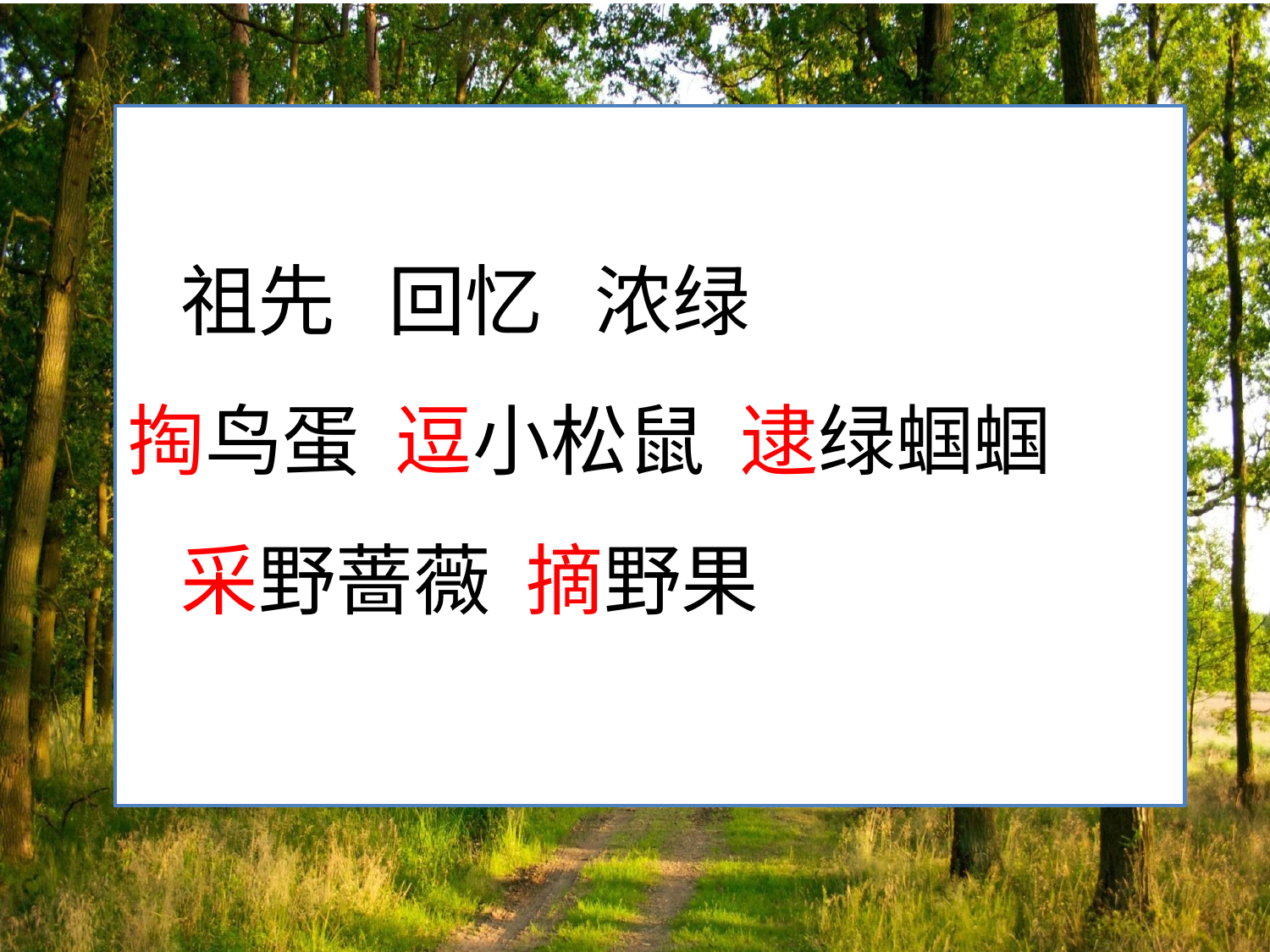

#

  祖先   回忆   浓绿
掏鸟蛋  逗小松鼠  逮绿蝈蝈
  采野蔷薇  摘野果